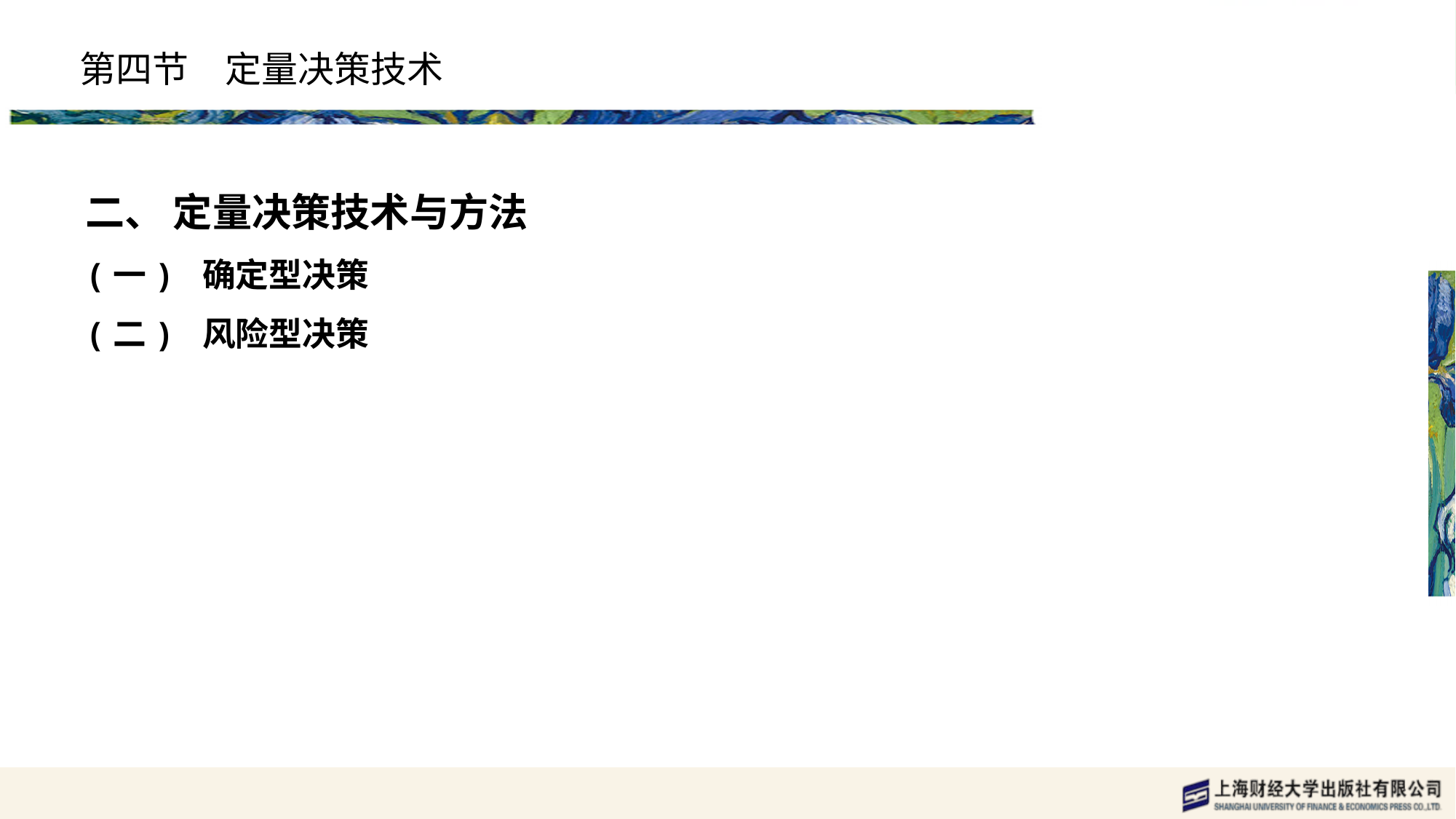

# 第四节　定量决策技术
二、 定量决策技术与方法
(一) 确定型决策
(二) 风险型决策